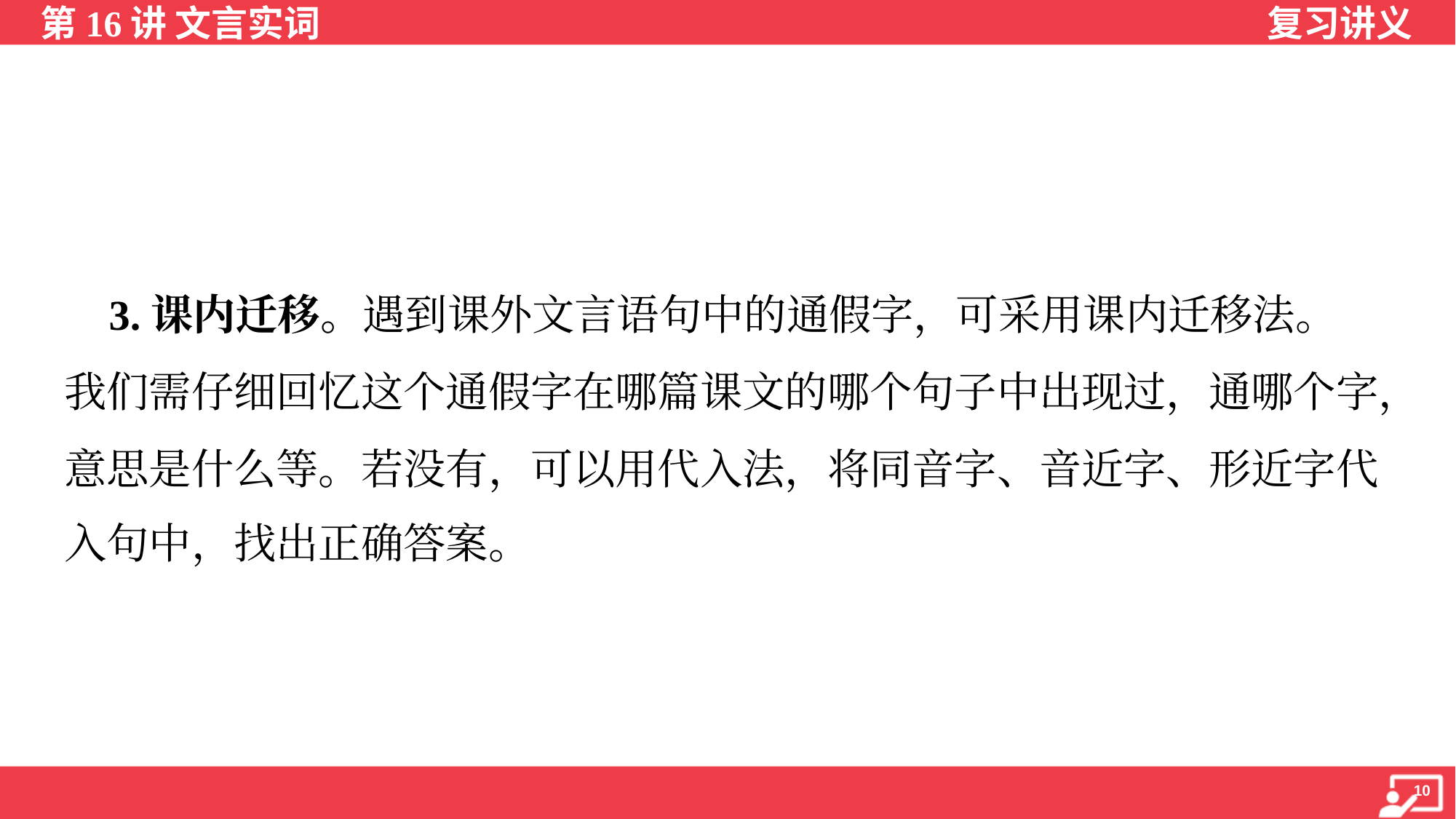

3.课内迁移。遇到课外文言语句中的通假字，可采用课内迁移法。
我们需仔细回忆这个通假字在哪篇课文的哪个句子中出现过，通哪个字，
意思是什么等。若没有，可以用代入法，将同音字、音近字、形近字代
入句中，找出正确答案。